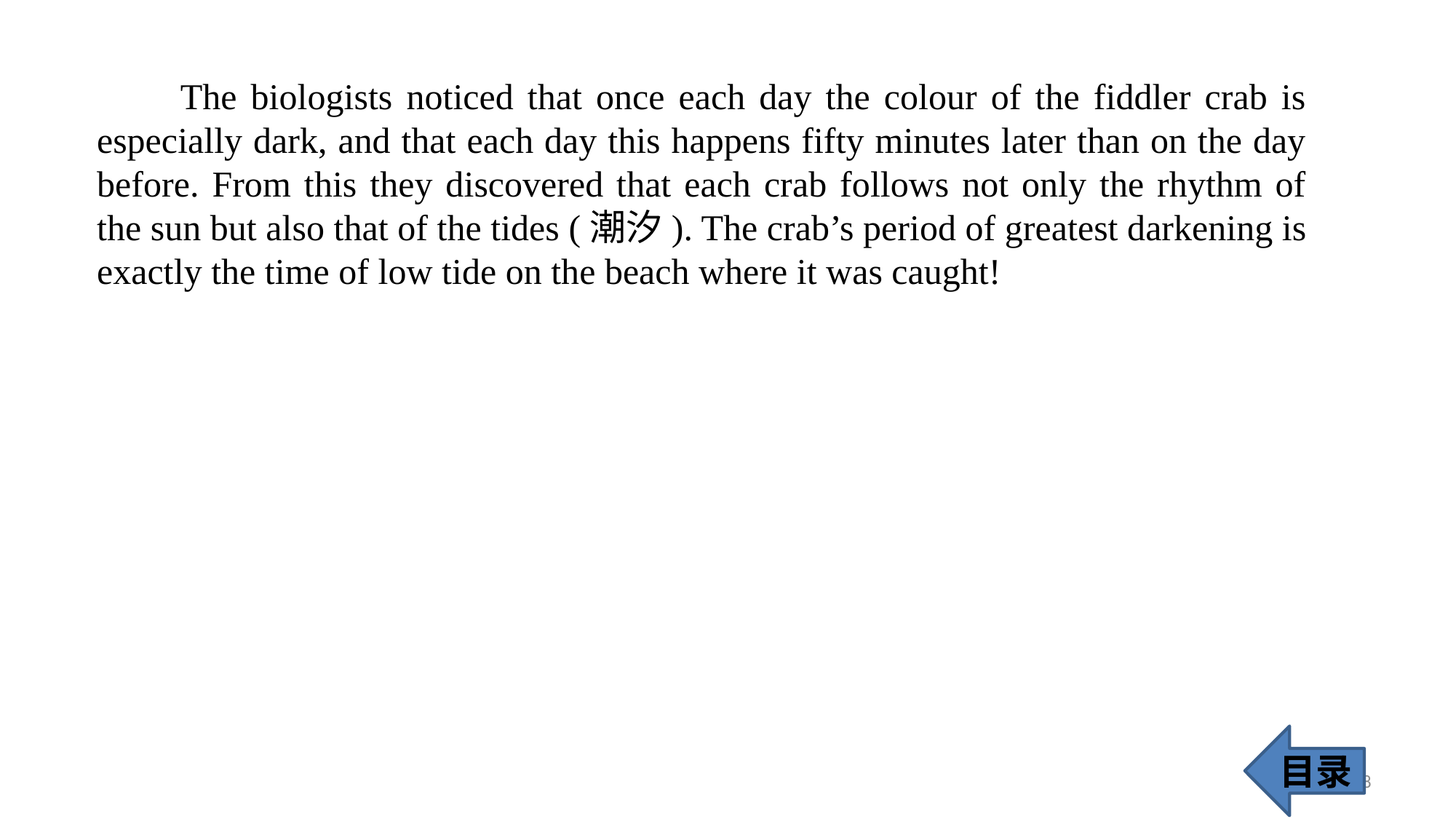

The biologists noticed that once each day the colour of the fiddler crab is especially dark, and that each day this happens fifty minutes later than on the day before. From this they discovered that each crab follows not only the rhythm of the sun but also that of the tides (潮汐). The crab’s period of greatest darkening is exactly the time of low tide on the beach where it was caught!
目录
38